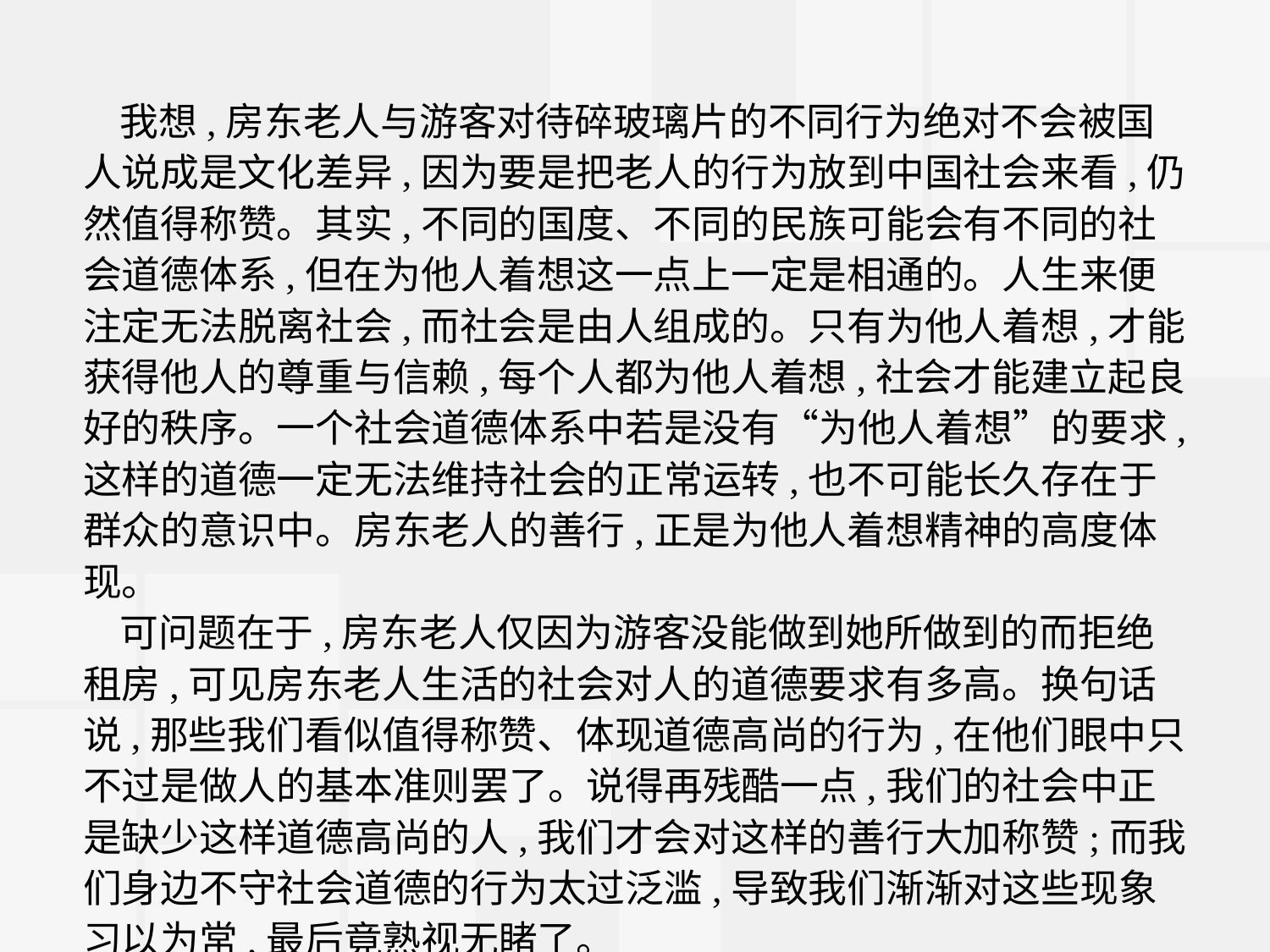

我想,房东老人与游客对待碎玻璃片的不同行为绝对不会被国人说成是文化差异,因为要是把老人的行为放到中国社会来看,仍然值得称赞。其实,不同的国度、不同的民族可能会有不同的社会道德体系,但在为他人着想这一点上一定是相通的。人生来便注定无法脱离社会,而社会是由人组成的。只有为他人着想,才能获得他人的尊重与信赖,每个人都为他人着想,社会才能建立起良好的秩序。一个社会道德体系中若是没有“为他人着想”的要求,这样的道德一定无法维持社会的正常运转,也不可能长久存在于群众的意识中。房东老人的善行,正是为他人着想精神的高度体现。
可问题在于,房东老人仅因为游客没能做到她所做到的而拒绝租房,可见房东老人生活的社会对人的道德要求有多高。换句话说,那些我们看似值得称赞、体现道德高尚的行为,在他们眼中只不过是做人的基本准则罢了。说得再残酷一点,我们的社会中正是缺少这样道德高尚的人,我们才会对这样的善行大加称赞;而我们身边不守社会道德的行为太过泛滥,导致我们渐渐对这些现象习以为常,最后竟熟视无睹了。